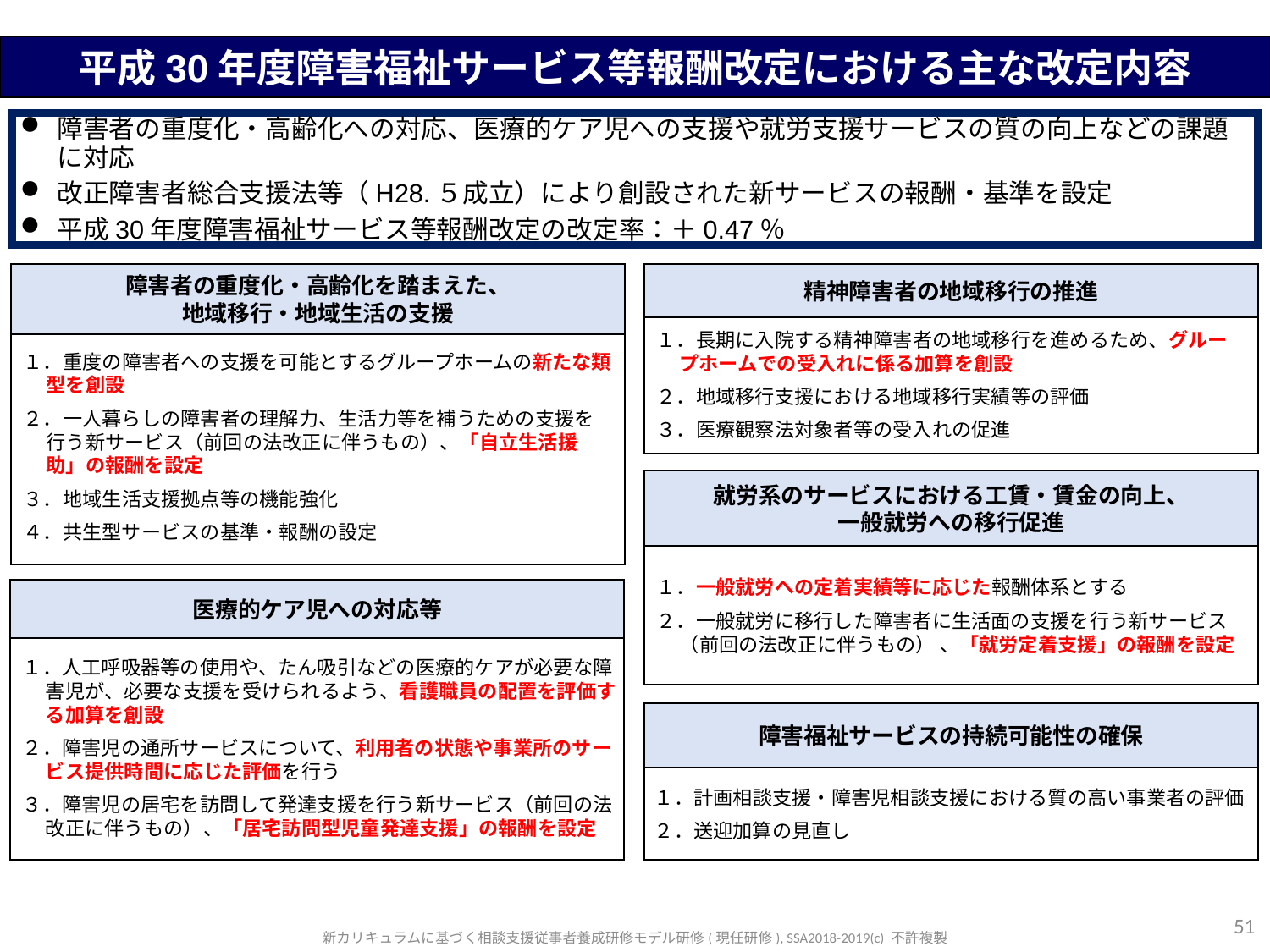

平成30年度障害福祉サービス等報酬改定における主な改定内容
障害者の重度化・高齢化への対応、医療的ケア児への支援や就労支援サービスの質の向上などの課題に対応
改正障害者総合支援法等（H28.５成立）により創設された新サービスの報酬・基準を設定
平成30年度障害福祉サービス等報酬改定の改定率：＋0.47％
障害者の重度化・高齢化を踏まえた、
地域移行・地域生活の支援
精神障害者の地域移行の推進

１．長期に入院する精神障害者の地域移行を進めるため、グループホームでの受入れに係る加算を創設
２．地域移行支援における地域移行実績等の評価
３．医療観察法対象者等の受入れの促進
１．重度の障害者への支援を可能とするグループホームの新たな類型を創設
２．一人暮らしの障害者の理解力、生活力等を補うための支援を行う新サービス（前回の法改正に伴うもの）、「自立生活援助」の報酬を設定
３．地域生活支援拠点等の機能強化
４．共生型サービスの基準・報酬の設定
就労系のサービスにおける工賃・賃金の向上、
一般就労への移行促進
１．一般就労への定着実績等に応じた報酬体系とする
２．一般就労に移行した障害者に生活面の支援を行う新サービス（前回の法改正に伴うもの） 、「就労定着支援」の報酬を設定
医療的ケア児への対応等
１．人工呼吸器等の使用や、たん吸引などの医療的ケアが必要な障害児が、必要な支援を受けられるよう、看護職員の配置を評価する加算を創設
２．障害児の通所サービスについて、利用者の状態や事業所のサービス提供時間に応じた評価を行う
３．障害児の居宅を訪問して発達支援を行う新サービス（前回の法改正に伴うもの）、「居宅訪問型児童発達支援」の報酬を設定
障害福祉サービスの持続可能性の確保
１．計画相談支援・障害児相談支援における質の高い事業者の評価
２．送迎加算の見直し
51
新カリキュラムに基づく相談支援従事者養成研修モデル研修(現任研修), SSA2018-2019(c) 不許複製